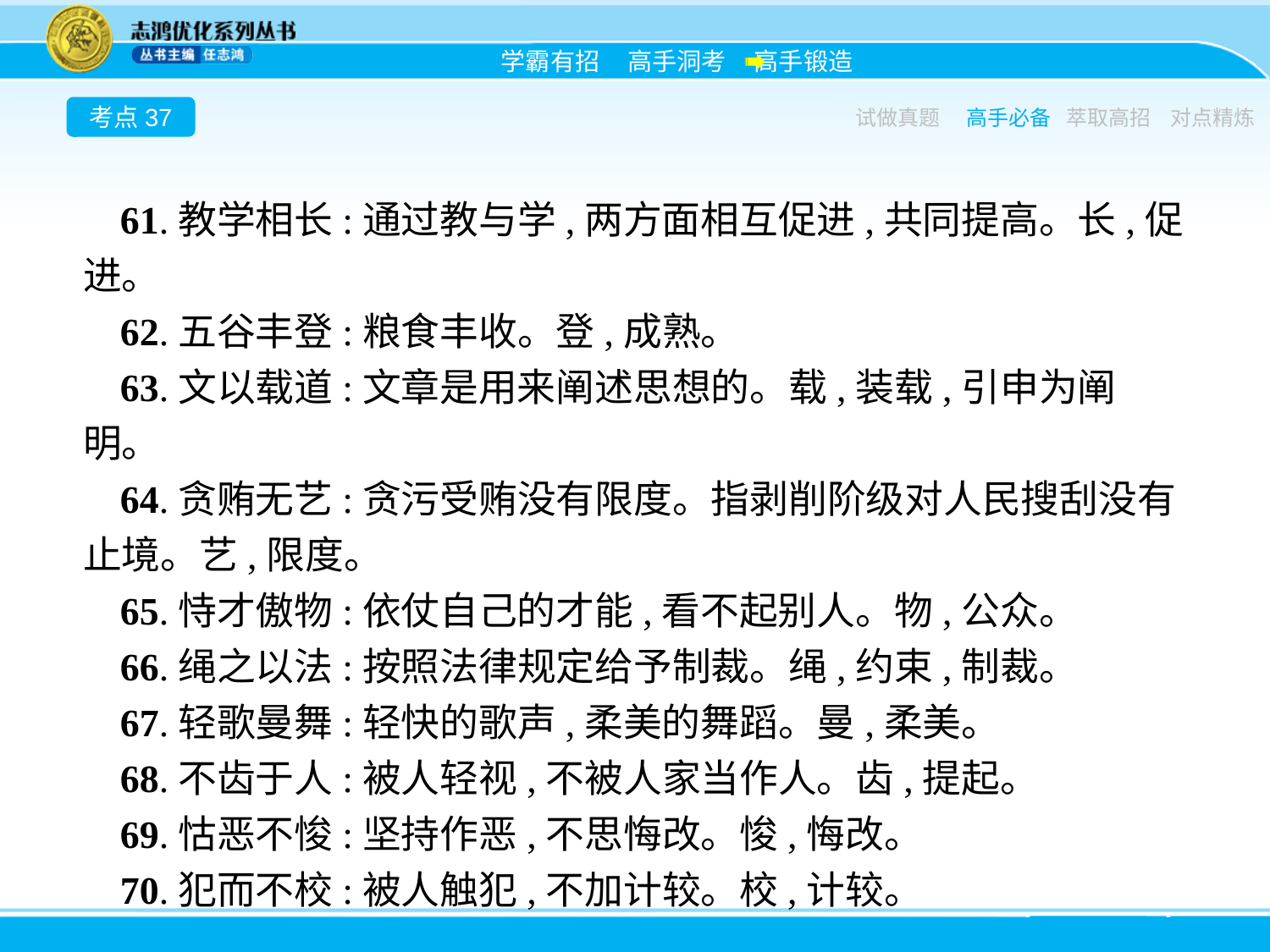

考点37
试做真题
高手必备
萃取高招
对点精炼
61.教学相长:通过教与学,两方面相互促进,共同提高。长,促进。
62.五谷丰登:粮食丰收。登,成熟。
63.文以载道:文章是用来阐述思想的。载,装载,引申为阐明。
64.贪贿无艺:贪污受贿没有限度。指剥削阶级对人民搜刮没有止境。艺,限度。
65.恃才傲物:依仗自己的才能,看不起别人。物,公众。
66.绳之以法:按照法律规定给予制裁。绳,约束,制裁。
67.轻歌曼舞:轻快的歌声,柔美的舞蹈。曼,柔美。
68.不齿于人:被人轻视,不被人家当作人。齿,提起。
69.怙恶不悛:坚持作恶,不思悔改。悛,悔改。
70.犯而不校:被人触犯,不加计较。校,计较。